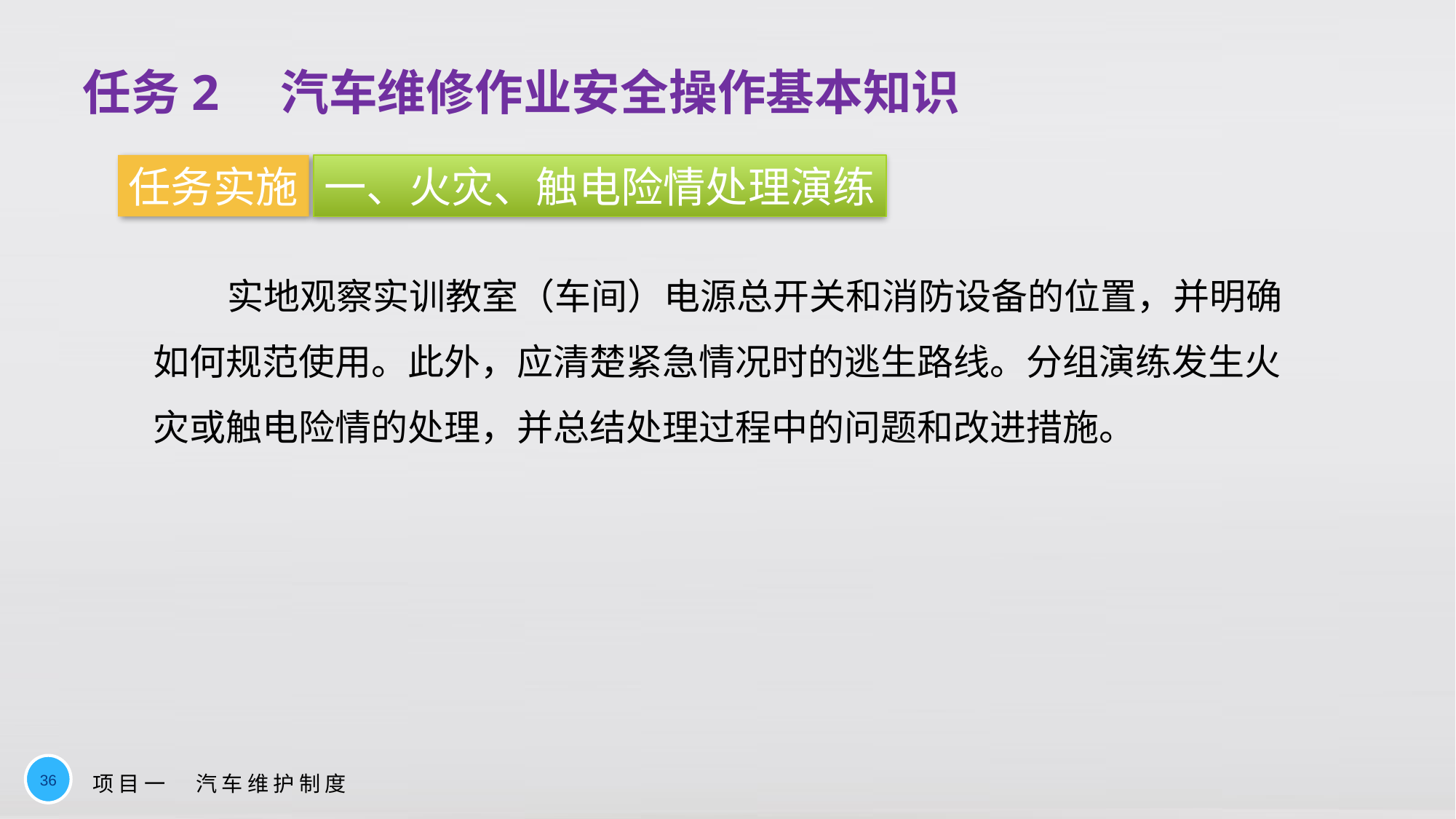

任务2　汽车维修作业安全操作基本知识
任务实施
一、火灾、触电险情处理演练
实地观察实训教室（车间）电源总开关和消防设备的位置，并明确如何规范使用。此外，应清楚紧急情况时的逃生路线。分组演练发生火灾或触电险情的处理，并总结处理过程中的问题和改进措施。
36